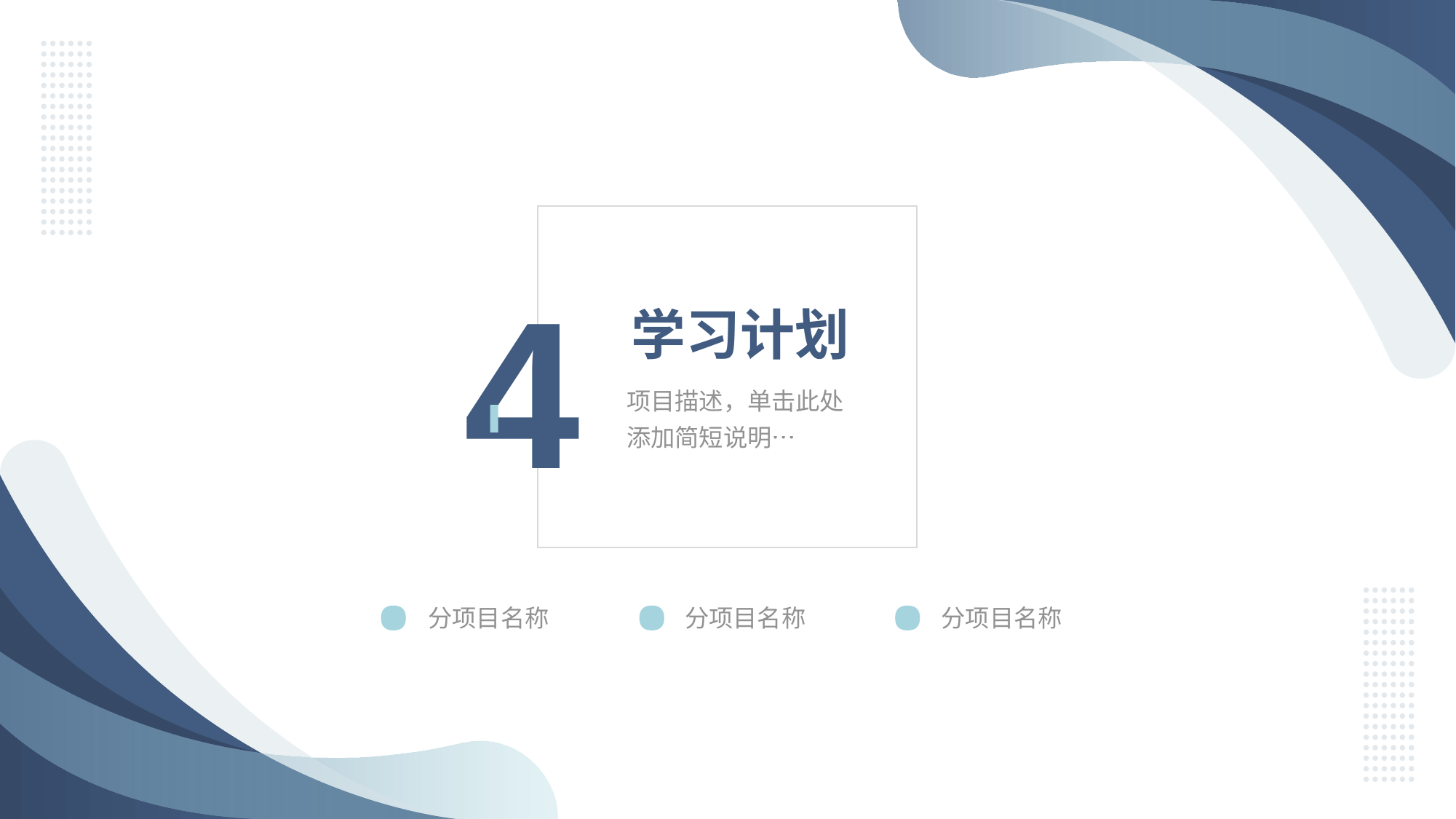

4
学习计划
项目描述，单击此处添加简短说明…

分项目名称
分项目名称
分项目名称